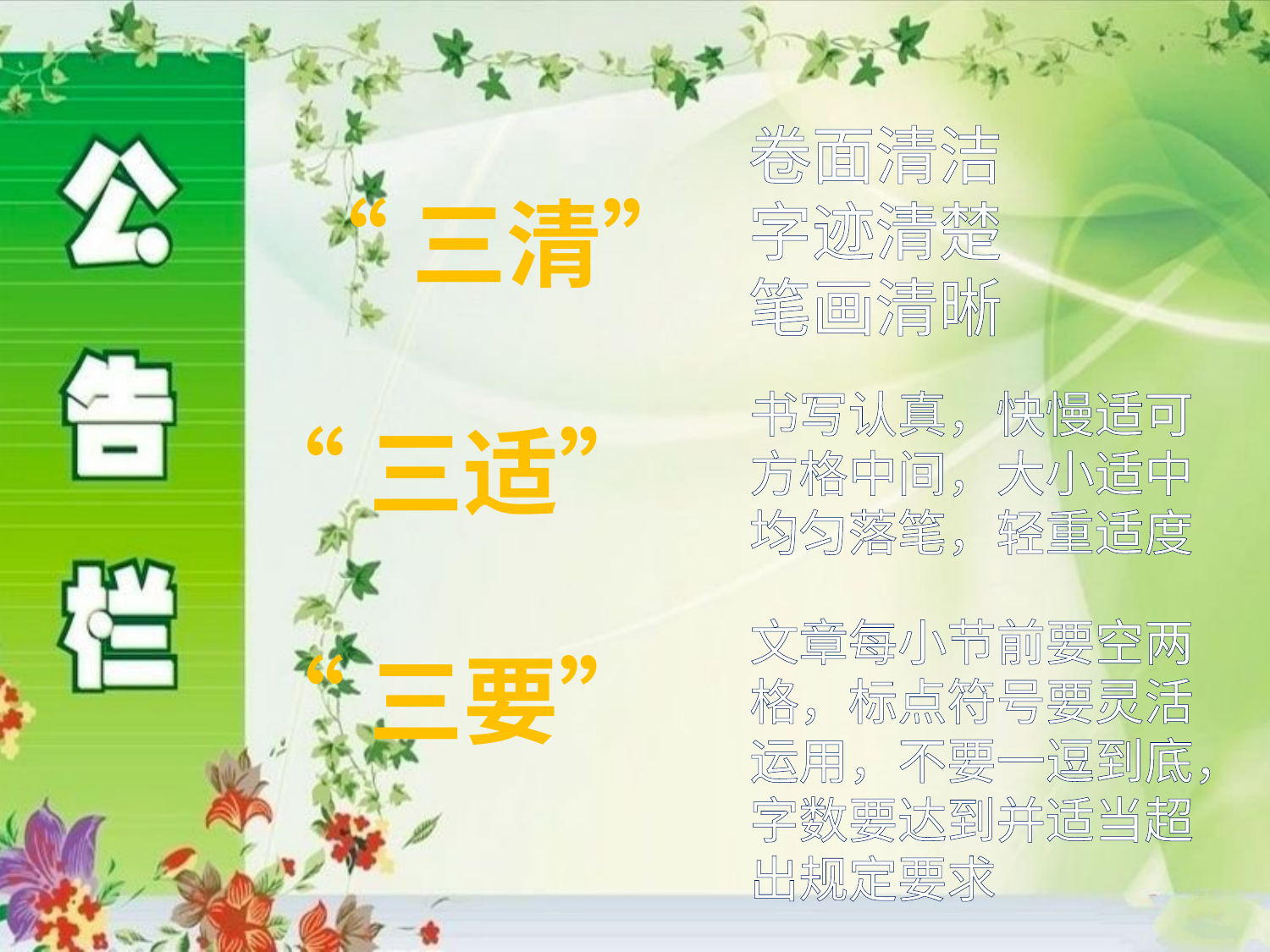

卷面清洁
字迹清楚
笔画清晰
  “三清”

“三适”

“三要”
书写认真，快慢适可
方格中间，大小适中
均匀落笔，轻重适度
文章每小节前要空两
格，标点符号要灵活
运用，不要一逗到底，
字数要达到并适当超
出规定要求